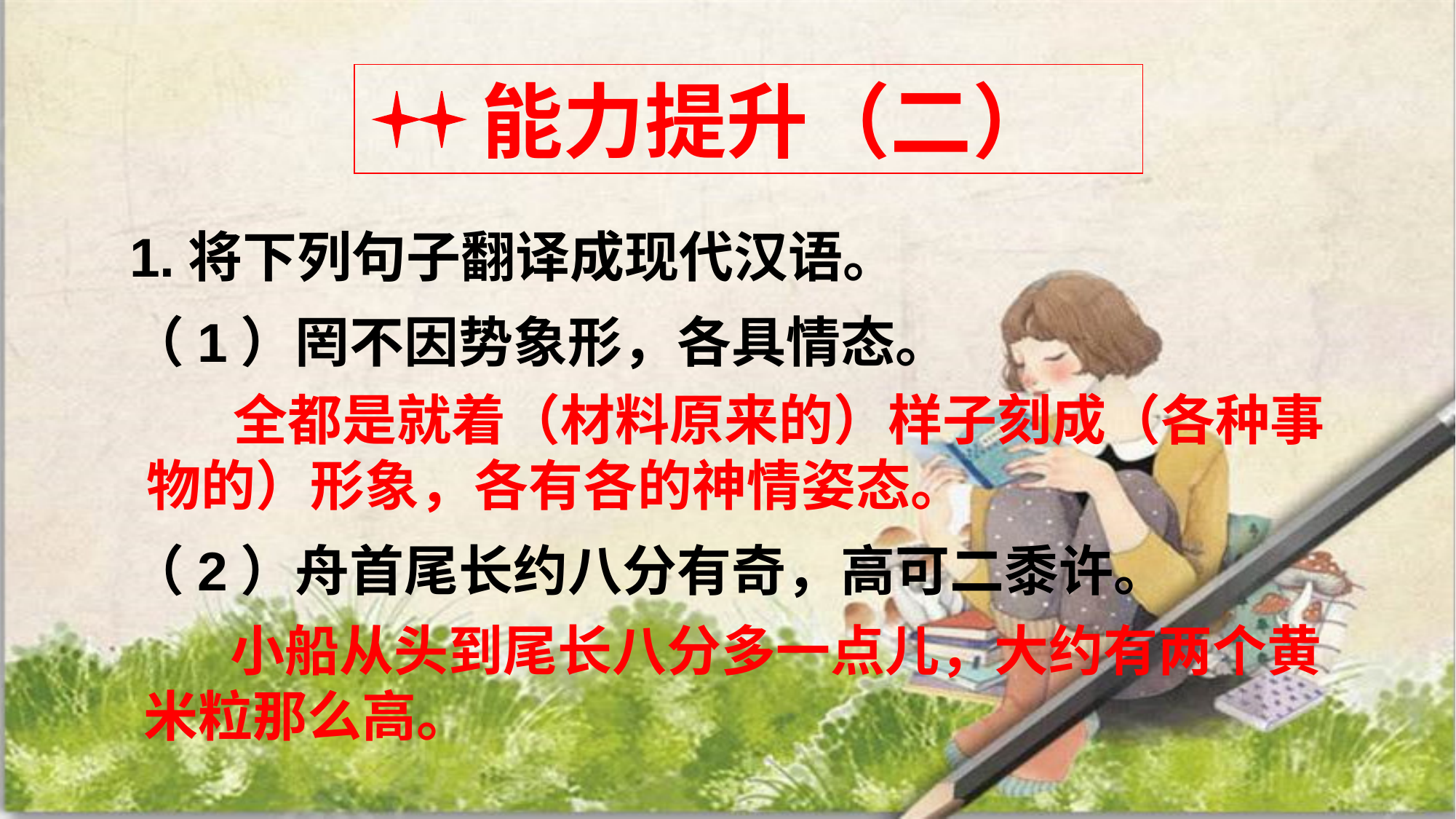

能力提升（二）

1.将下列句子翻译成现代汉语。
（1）罔不因势象形，各具情态。

（2）舟首尾长约八分有奇，高可二黍许。

   全都是就着（材料原来的）样子刻成（各种事物的）形象，各有各的神情姿态。
   小船从头到尾长八分多一点儿，大约有两个黄米粒那么高。